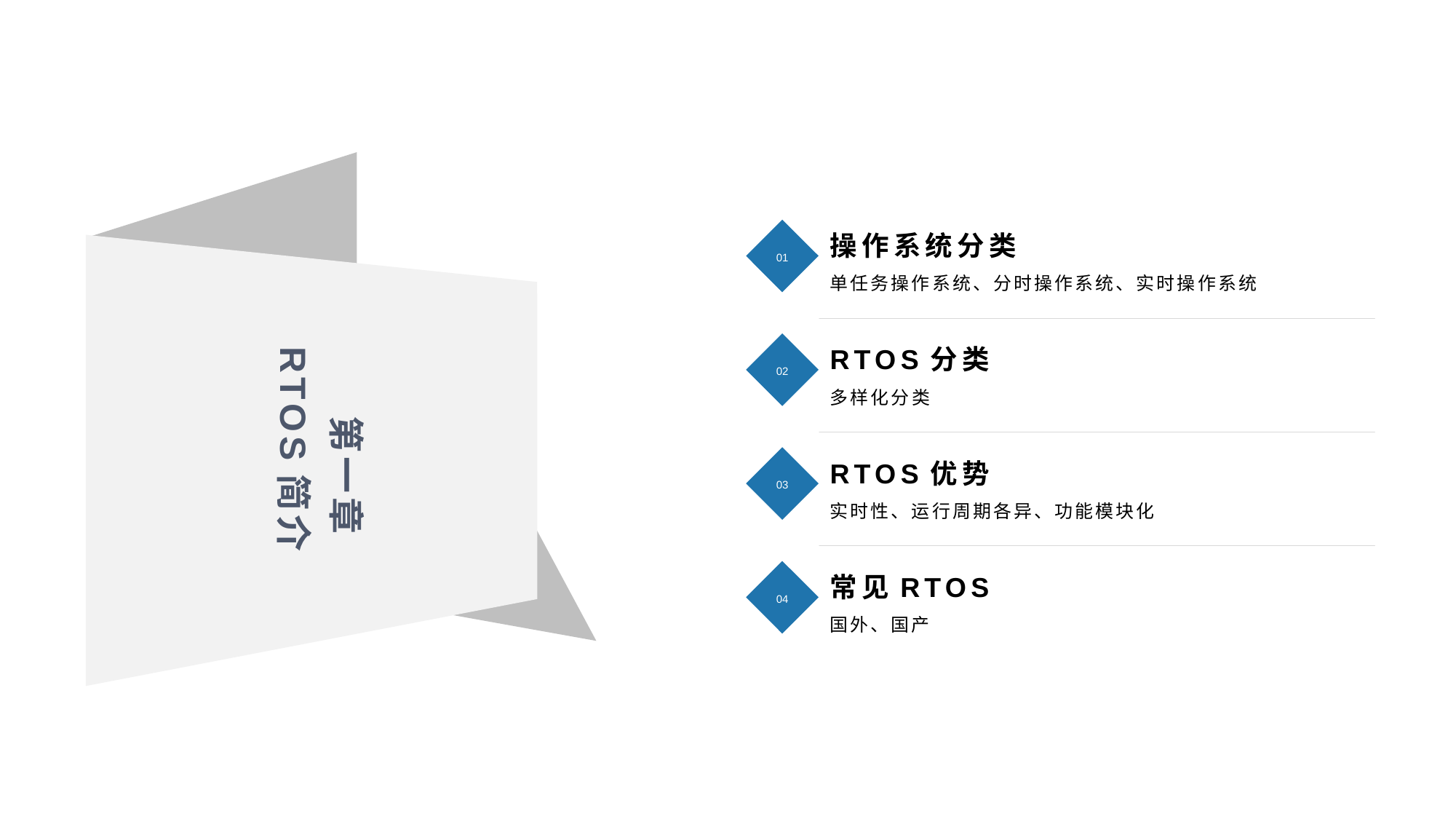

操作系统分类
01
单任务操作系统、分时操作系统、实时操作系统
第一章  RTOS简介
RTOS分类
02
多样化分类

RTOS优势
03
实时性、运行周期各异、功能模块化
常见RTOS
04
国外、国产